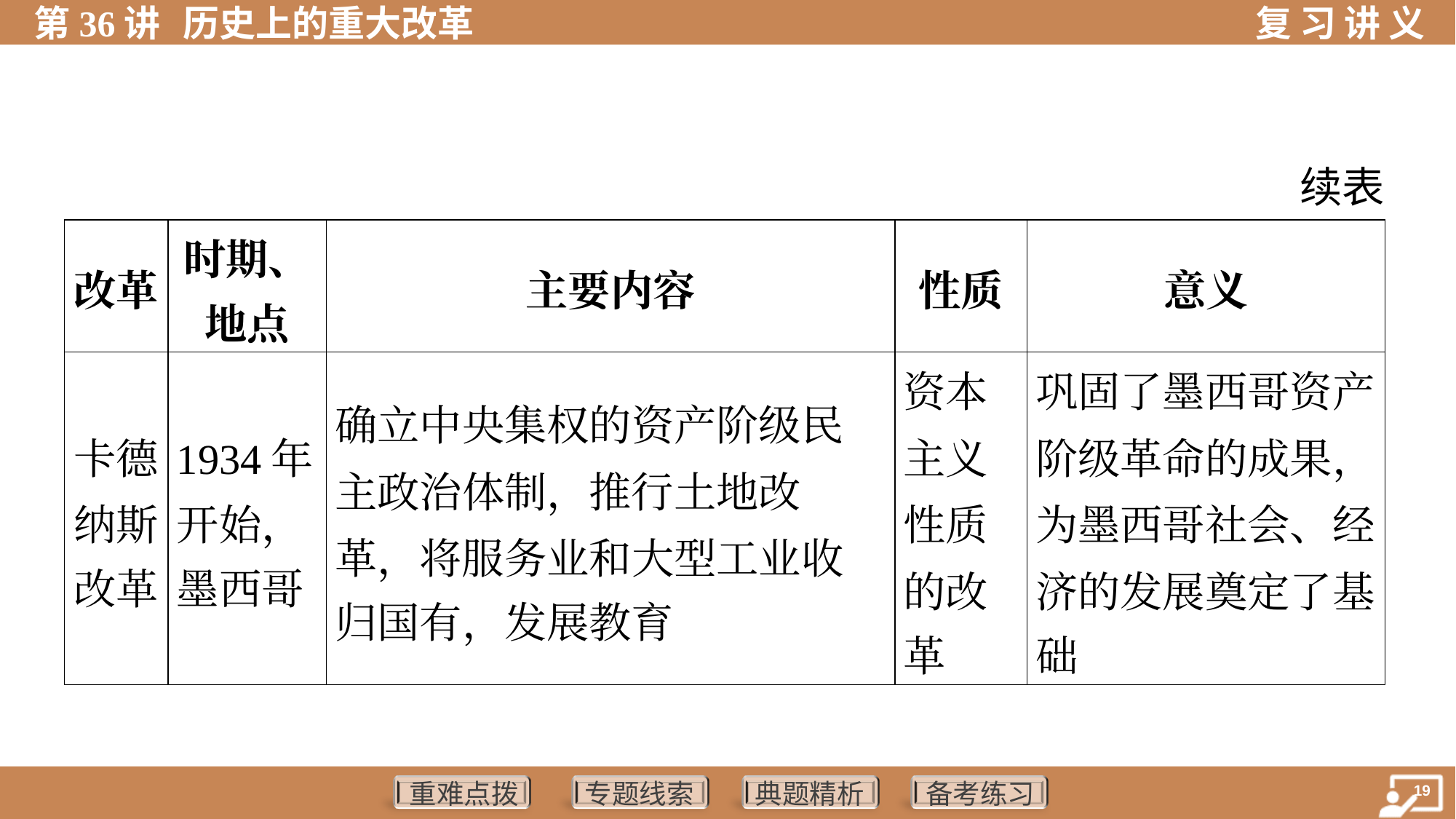

续表
| 改革 | 时期、 地点 | 主要内容 | 性质 | 意义 |
| --- | --- | --- | --- | --- |
| 卡德 纳斯 改革 | 1934年 开始， 墨西哥 | 确立中央集权的资产阶级民 主政治体制，推行土地改 革，将服务业和大型工业收 归国有，发展教育 | 资本 主义 性质 的改 革 | 巩固了墨西哥资产 阶级革命的成果， 为墨西哥社会、经 济的发展奠定了基 础 |